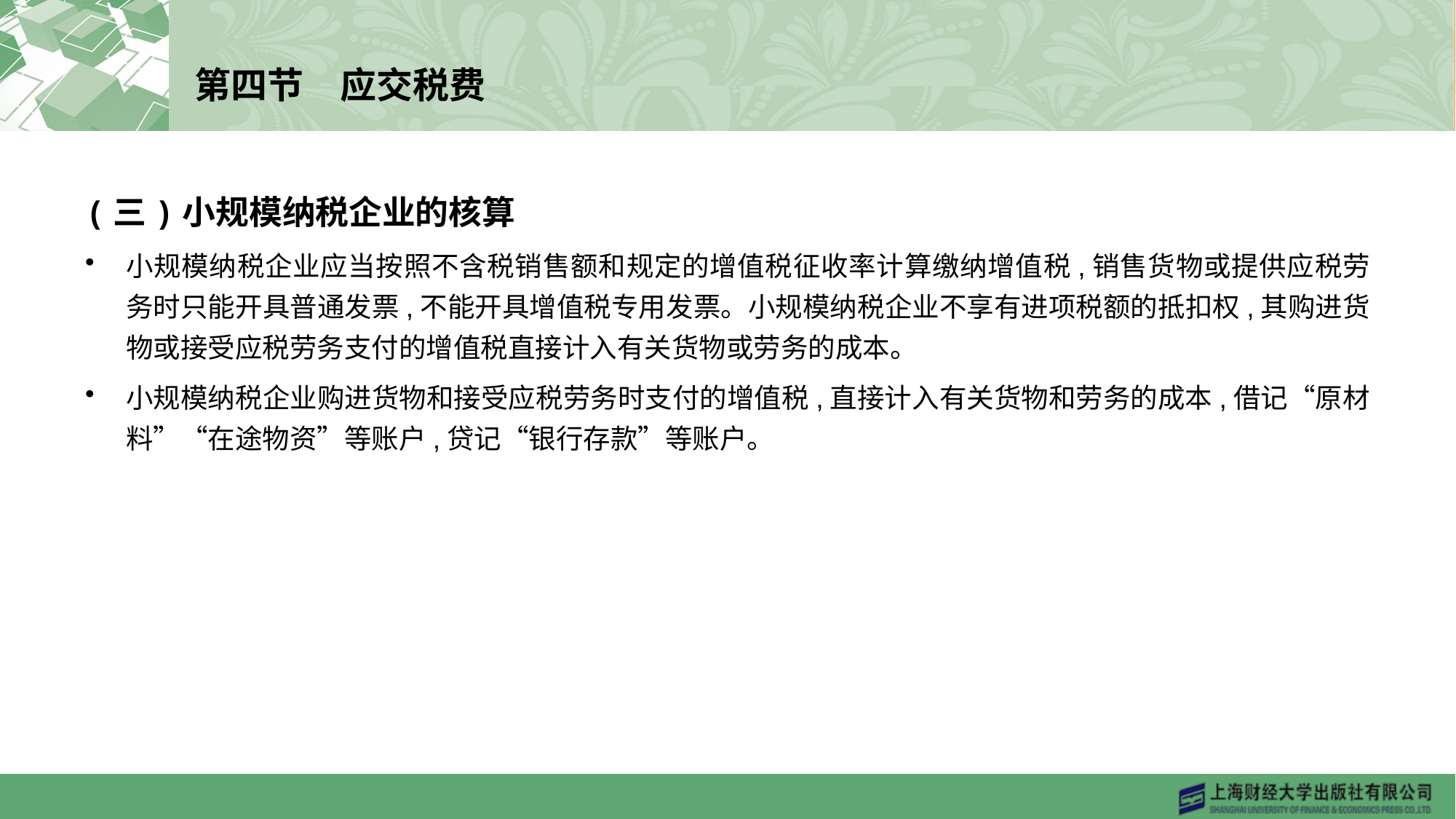

# 第四节　应交税费
(三)小规模纳税企业的核算
小规模纳税企业应当按照不含税销售额和规定的增值税征收率计算缴纳增值税,销售货物或提供应税劳务时只能开具普通发票,不能开具增值税专用发票。小规模纳税企业不享有进项税额的抵扣权,其购进货物或接受应税劳务支付的增值税直接计入有关货物或劳务的成本。
小规模纳税企业购进货物和接受应税劳务时支付的增值税,直接计入有关货物和劳务的成本,借记“原材料”“在途物资”等账户,贷记“银行存款”等账户。